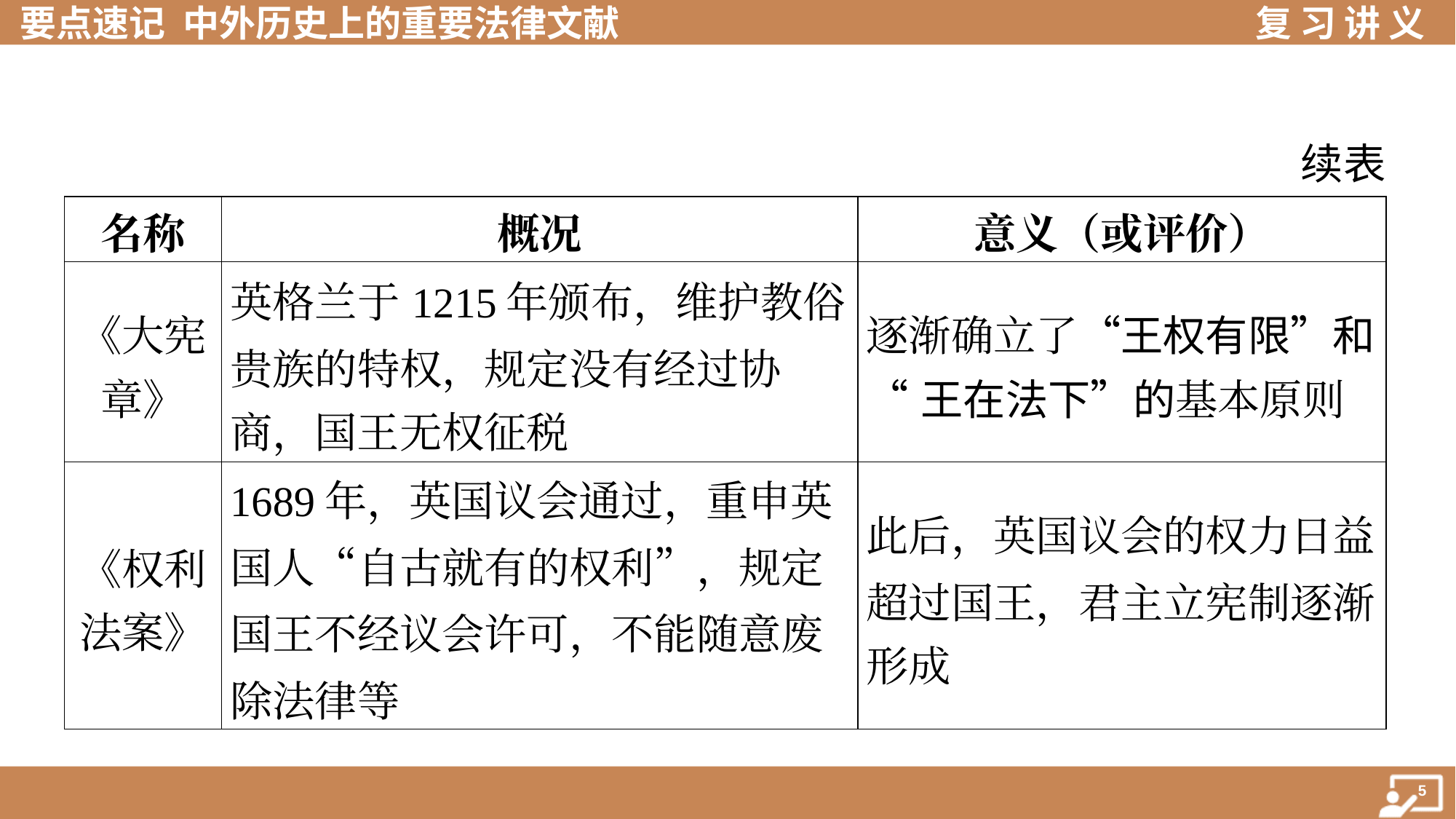

续表
| 名称 | 概况 | 意义（或评价） |
| --- | --- | --- |
| 《大宪 章》 | 英格兰于1215年颁布，维护教俗 贵族的特权，规定没有经过协 商，国王无权征税 | 逐渐确立了“王权有限”和 “王在法下”的基本原则 |
| 《权利 法案》 | 1689年，英国议会通过，重申英 国人“自古就有的权利”，规定国王不经议会许可，不能随意废除法律等 | 此后，英国议会的权力日益 超过国王，君主立宪制逐渐 形成 |